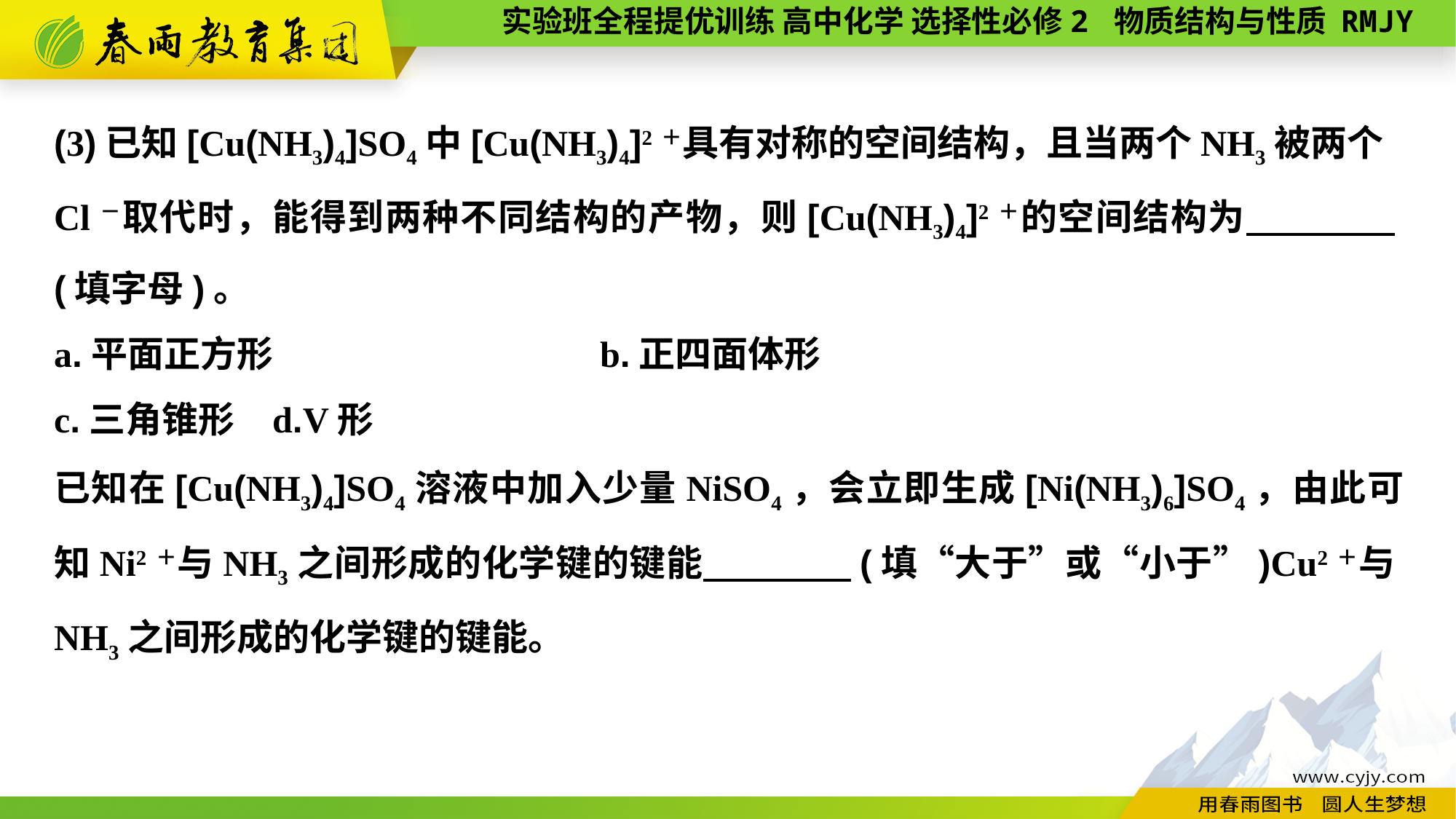

(3)已知[Cu(NH3)4]SO4中[Cu(NH3)4]2＋具有对称的空间结构，且当两个NH3被两个
Cl－取代时，能得到两种不同结构的产物，则[Cu(NH3)4]2＋的空间结构为　　　　(填字母)。
a.平面正方形　　　　　　	b.正四面体形
c.三角锥形	d.V形
已知在[Cu(NH3)4]SO4溶液中加入少量NiSO4，会立即生成[Ni(NH3)6]SO4，由此可知Ni2＋与NH3之间形成的化学键的键能　　　　(填“大于”或“小于”)Cu2＋与NH3之间形成的化学键的键能。